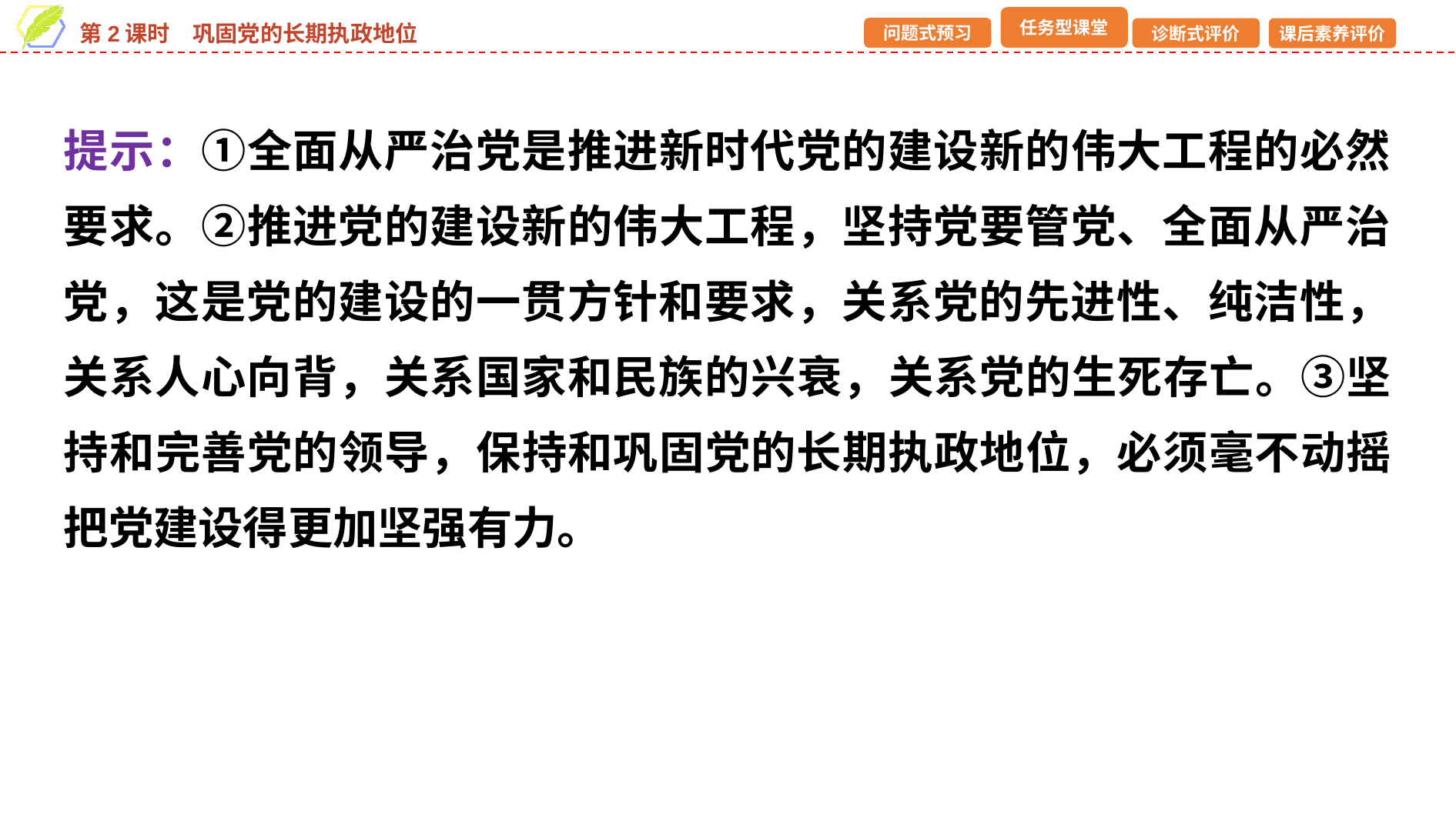

提示：①全面从严治党是推进新时代党的建设新的伟大工程的必然要求。②推进党的建设新的伟大工程，坚持党要管党、全面从严治党，这是党的建设的一贯方针和要求，关系党的先进性、纯洁性，关系人心向背，关系国家和民族的兴衰，关系党的生死存亡。③坚持和完善党的领导，保持和巩固党的长期执政地位，必须毫不动摇把党建设得更加坚强有力。